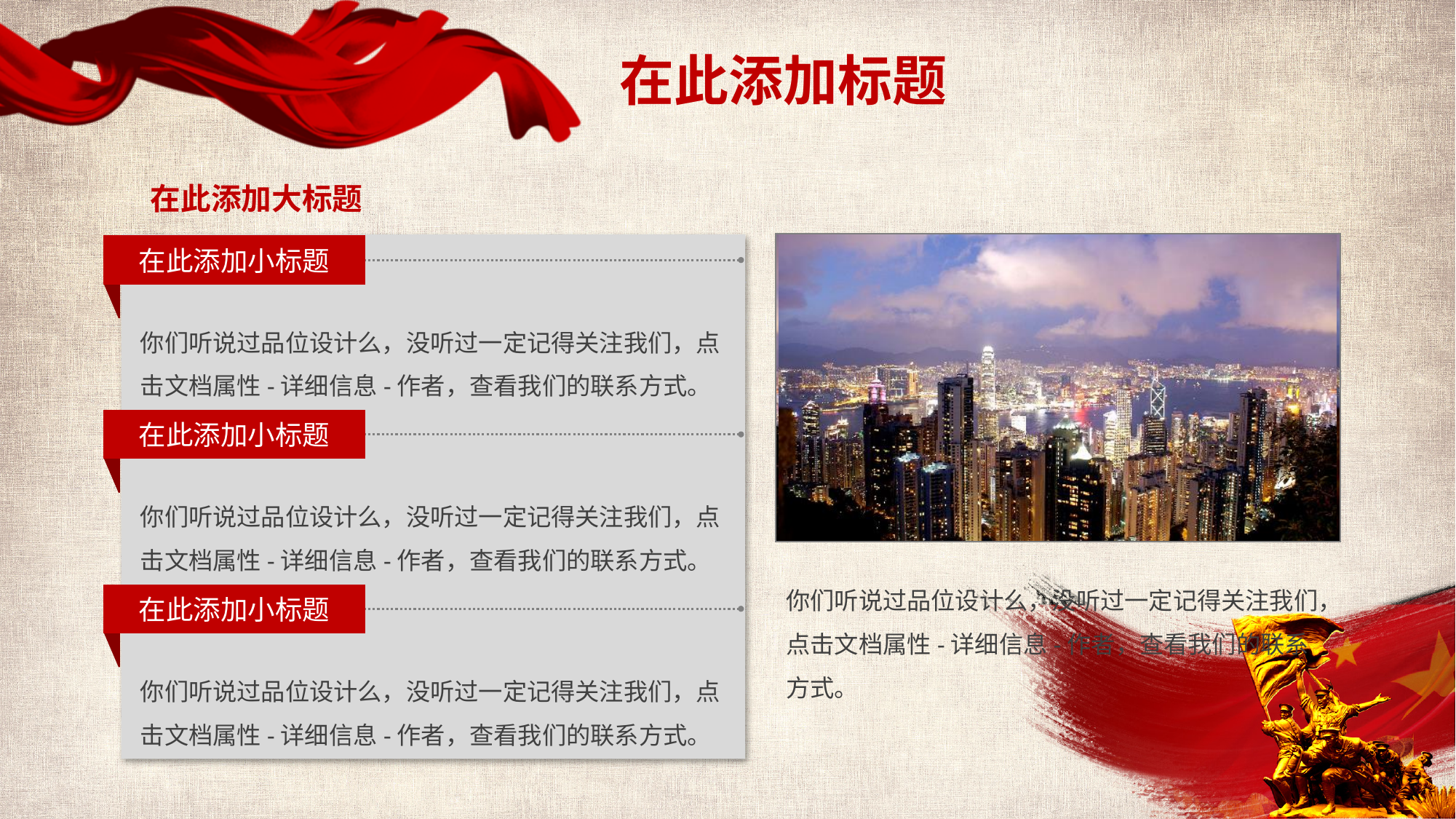

在此添加标题
在此添加大标题

在此添加小标题

你们听说过品位设计么，没听过一定记得关注我们，点击文档属性-详细信息-作者，查看我们的联系方式。
在此添加小标题

你们听说过品位设计么，没听过一定记得关注我们，点击文档属性-详细信息-作者，查看我们的联系方式。
你们听说过品位设计么，没听过一定记得关注我们，点击文档属性-详细信息-作者，查看我们的联系方式。
在此添加小标题

你们听说过品位设计么，没听过一定记得关注我们，点击文档属性-详细信息-作者，查看我们的联系方式。